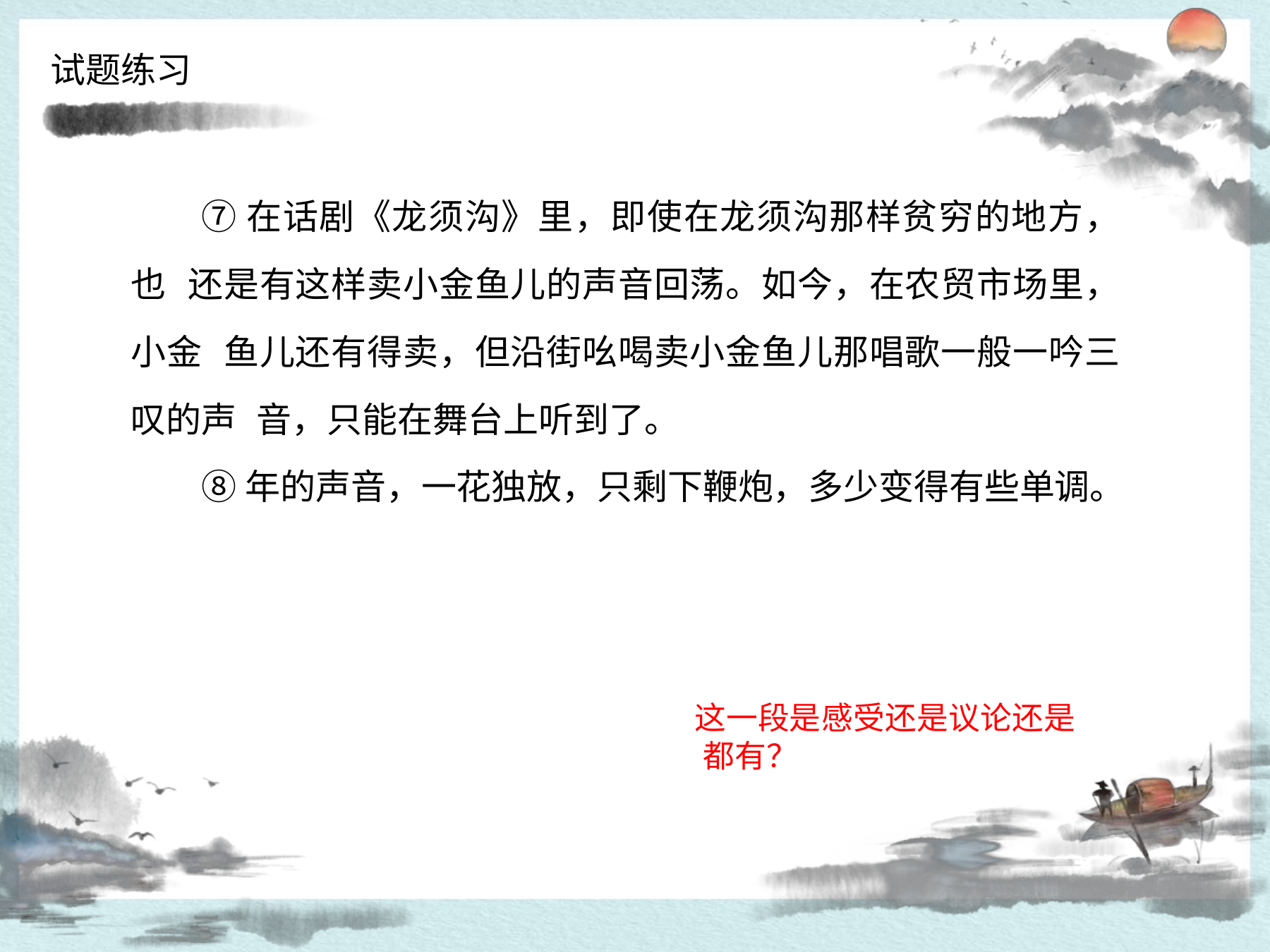

试题练习

# ⑦在话剧《龙须沟》里，即使在龙须沟那样贫穷的地方，也  还是有这样卖小金鱼儿的声音回荡。如今，在农贸市场里，小金  鱼儿还有得卖，但沿街吆喝卖小金鱼儿那唱歌一般一吟三叹的声  音，只能在舞台上听到了。
⑧年的声音，一花独放，只剩下鞭炮，多少变得有些单调。
这一段是感受还是议论还是  都有？